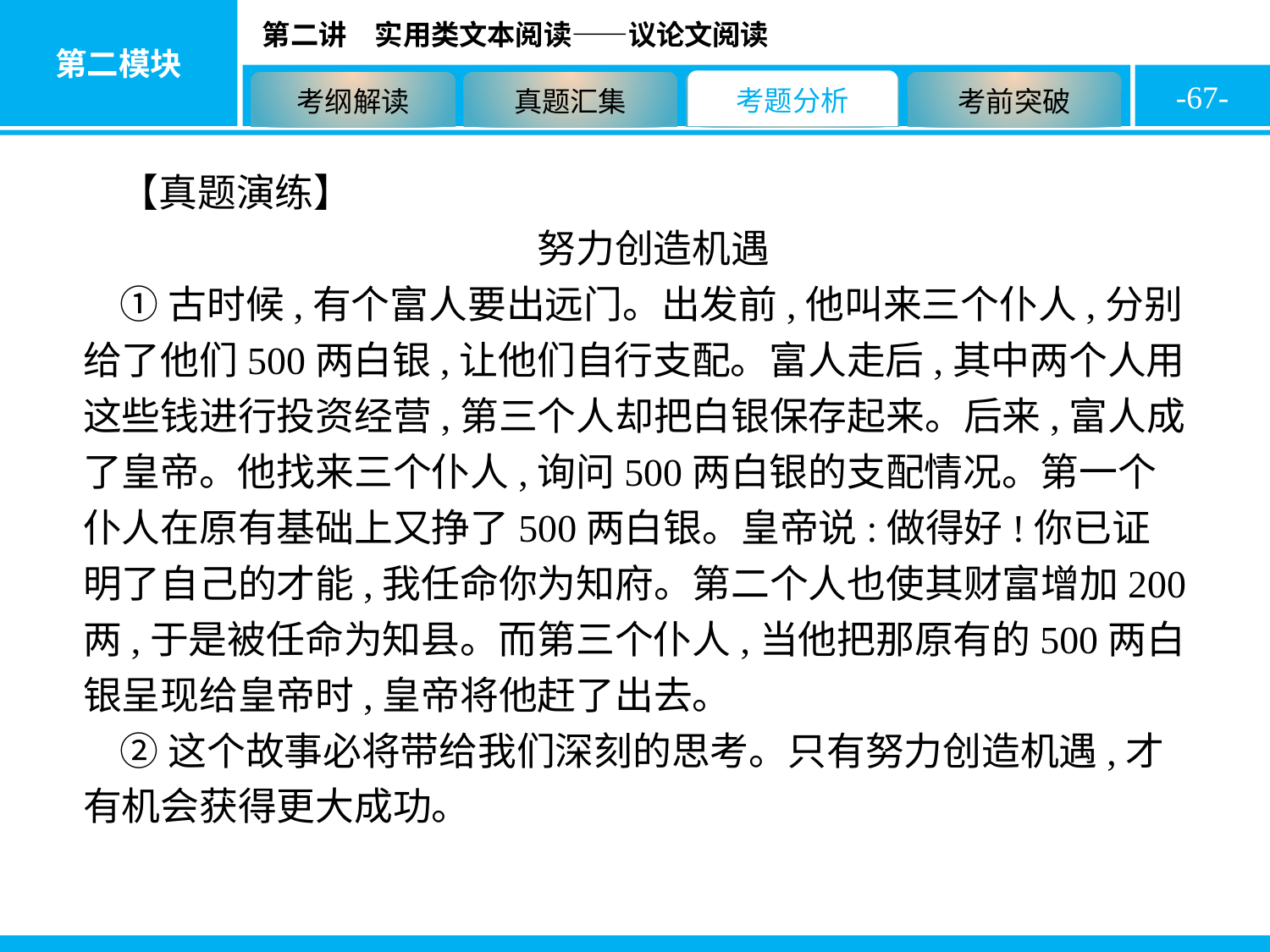

-67-
【真题演练】
努力创造机遇
①古时候,有个富人要出远门。出发前,他叫来三个仆人,分别给了他们500两白银,让他们自行支配。富人走后,其中两个人用这些钱进行投资经营,第三个人却把白银保存起来。后来,富人成了皇帝。他找来三个仆人,询问500两白银的支配情况。第一个仆人在原有基础上又挣了500两白银。皇帝说:做得好!你已证明了自己的才能,我任命你为知府。第二个人也使其财富增加200两,于是被任命为知县。而第三个仆人,当他把那原有的500两白银呈现给皇帝时,皇帝将他赶了出去。
②这个故事必将带给我们深刻的思考。只有努力创造机遇,才有机会获得更大成功。